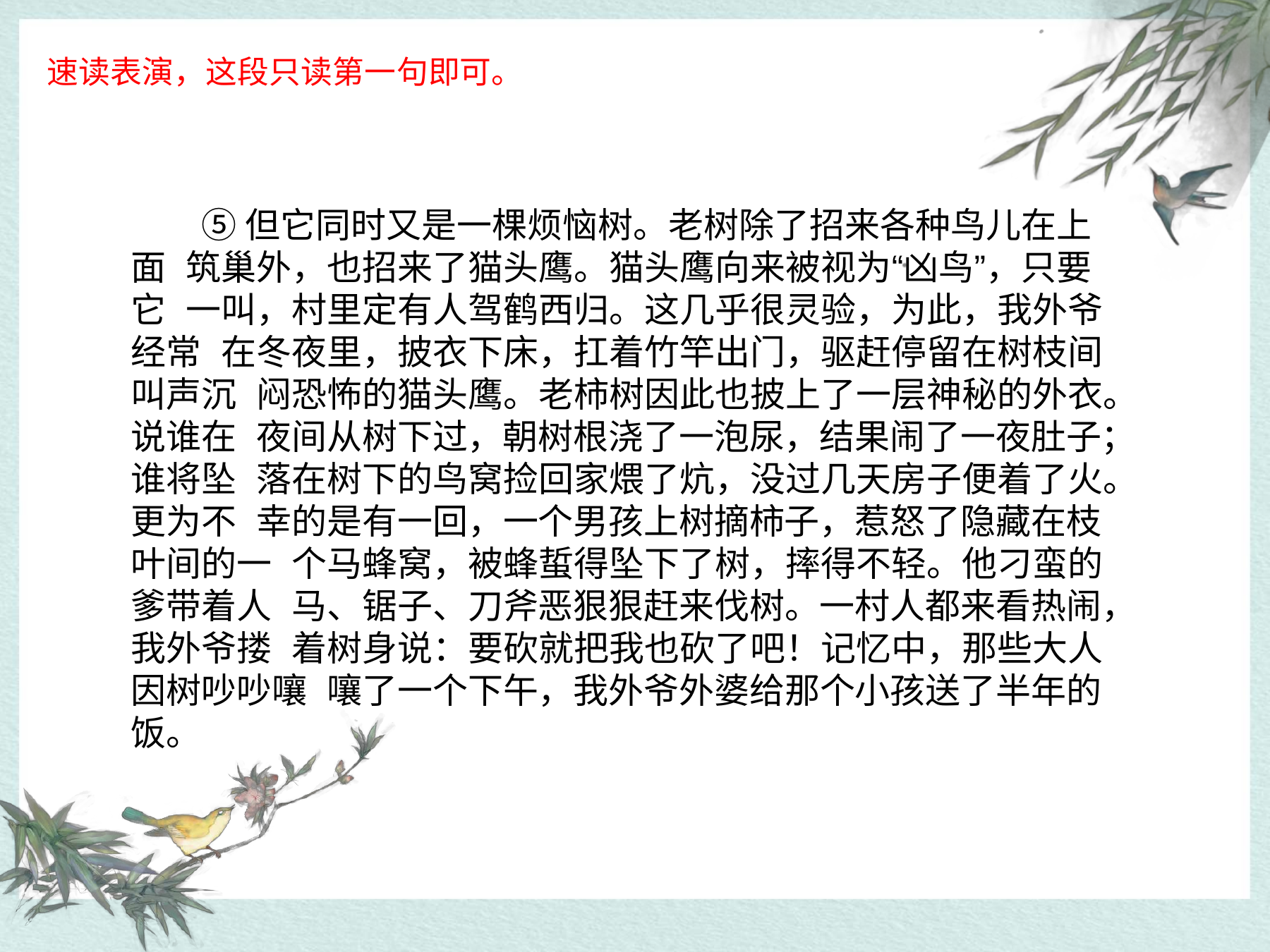

速读表演，这段只读第一句即可。
⑤但它同时又是一棵烦恼树。老树除了招来各种鸟儿在上面  筑巢外，也招来了猫头鹰。猫头鹰向来被视为“凶鸟”，只要它  一叫，村里定有人驾鹤西归。这几乎很灵验，为此，我外爷经常  在冬夜里，披衣下床，扛着竹竿出门，驱赶停留在树枝间叫声沉  闷恐怖的猫头鹰。老柿树因此也披上了一层神秘的外衣。说谁在  夜间从树下过，朝树根浇了一泡尿，结果闹了一夜肚子；谁将坠  落在树下的鸟窝捡回家煨了炕，没过几天房子便着了火。更为不  幸的是有一回，一个男孩上树摘柿子，惹怒了隐藏在枝叶间的一  个马蜂窝，被蜂蜇得坠下了树，摔得不轻。他刁蛮的爹带着人  马、锯子、刀斧恶狠狠赶来伐树。一村人都来看热闹，我外爷搂  着树身说：要砍就把我也砍了吧！记忆中，那些大人因树吵吵嚷  嚷了一个下午，我外爷外婆给那个小孩送了半年的饭。